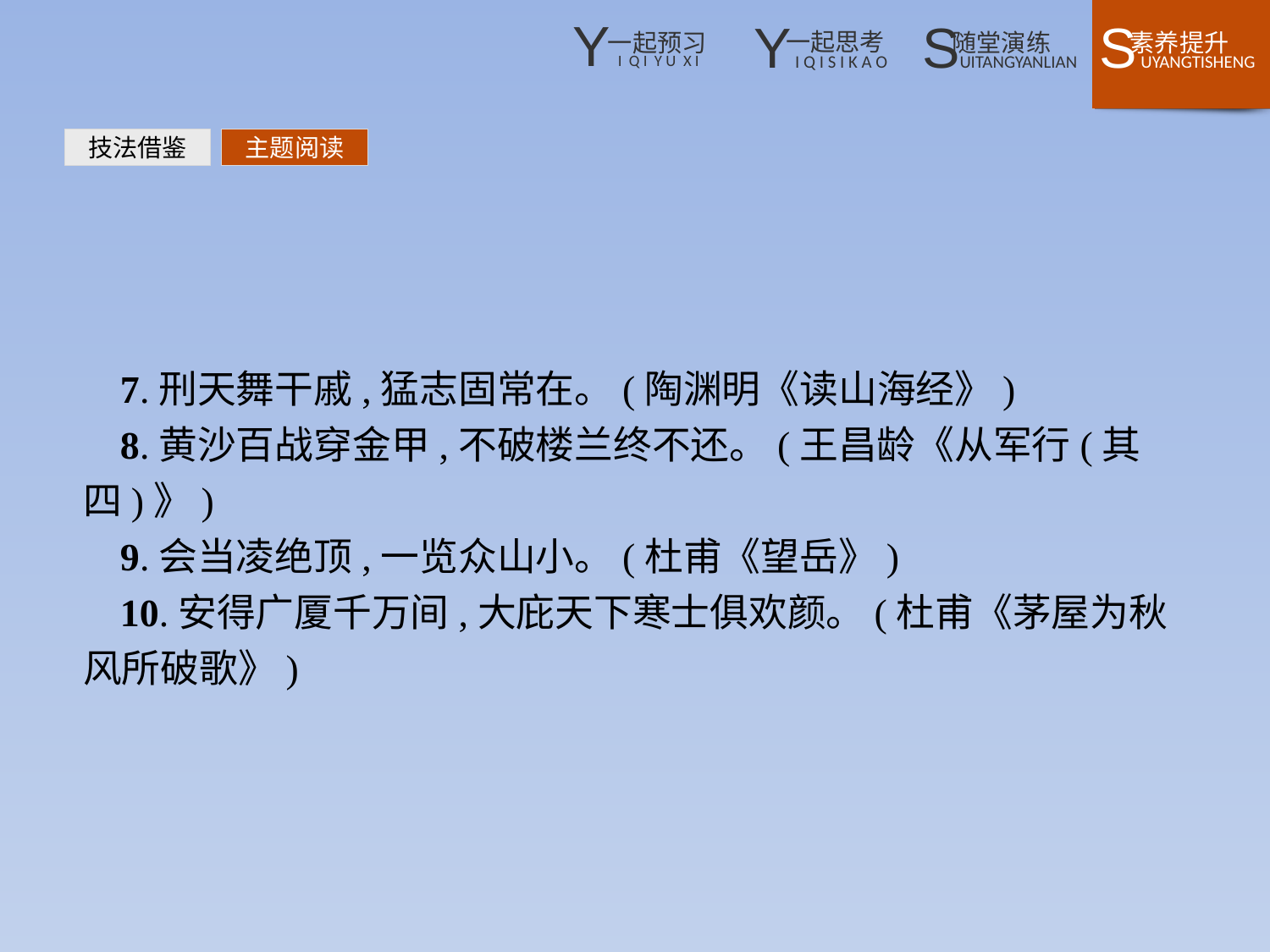

技法借鉴
主题阅读
7.刑天舞干戚,猛志固常在。(陶渊明《读山海经》)
8.黄沙百战穿金甲,不破楼兰终不还。(王昌龄《从军行(其四)》)
9.会当凌绝顶,一览众山小。(杜甫《望岳》)
10.安得广厦千万间,大庇天下寒士俱欢颜。(杜甫《茅屋为秋风所破歌》)